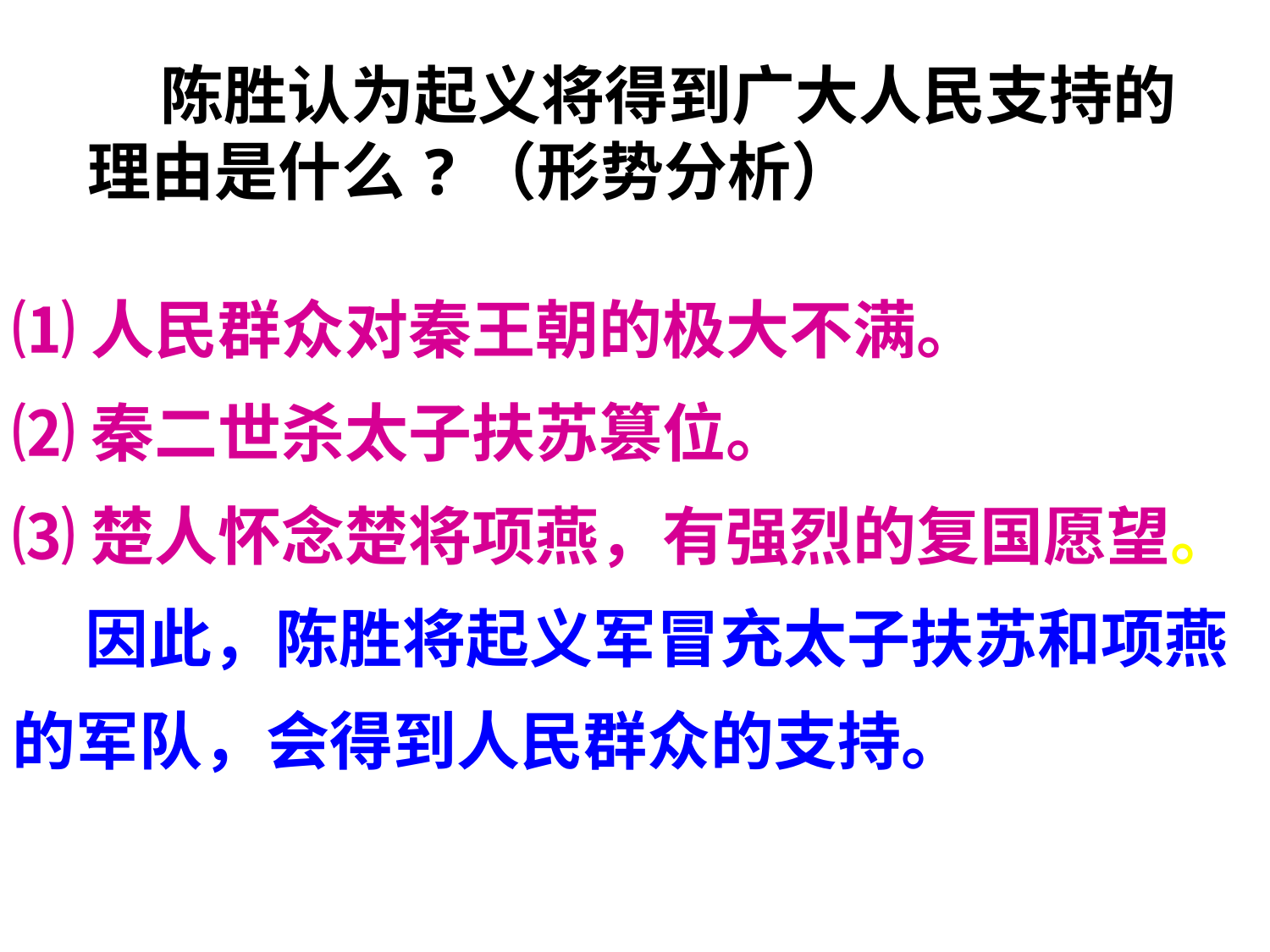

陈胜认为起义将得到广大人民支持的理由是什么?（形势分析）
⑴人民群众对秦王朝的极大不满。
⑵秦二世杀太子扶苏篡位。
⑶楚人怀念楚将项燕，有强烈的复国愿望。
    因此，陈胜将起义军冒充太子扶苏和项燕的军队，会得到人民群众的支持。